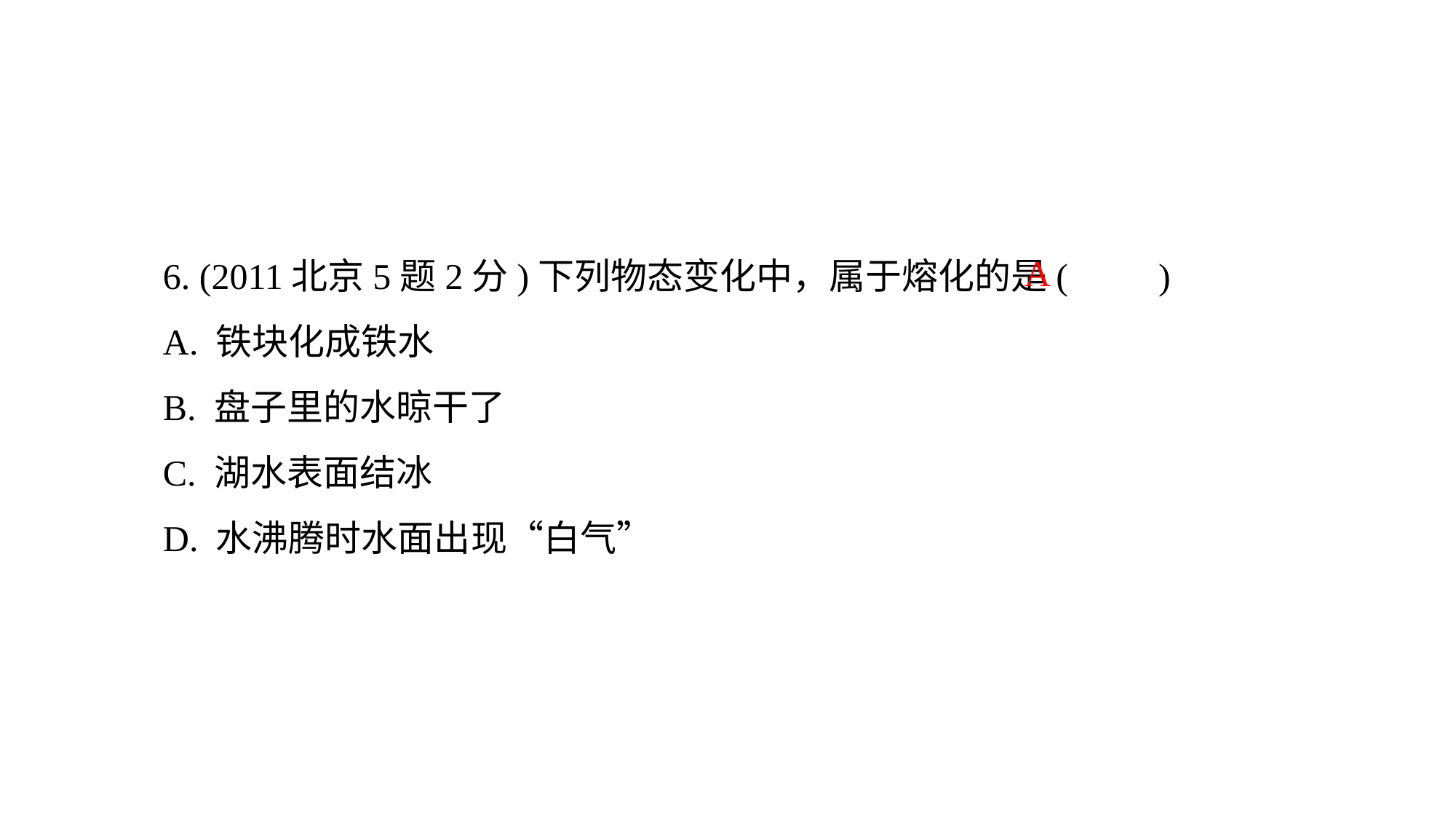

6. (2011北京5题2分)下列物态变化中，属于熔化的是(　　)
A. 铁块化成铁水
B. 盘子里的水晾干了
C. 湖水表面结冰
D. 水沸腾时水面出现“白气”
A